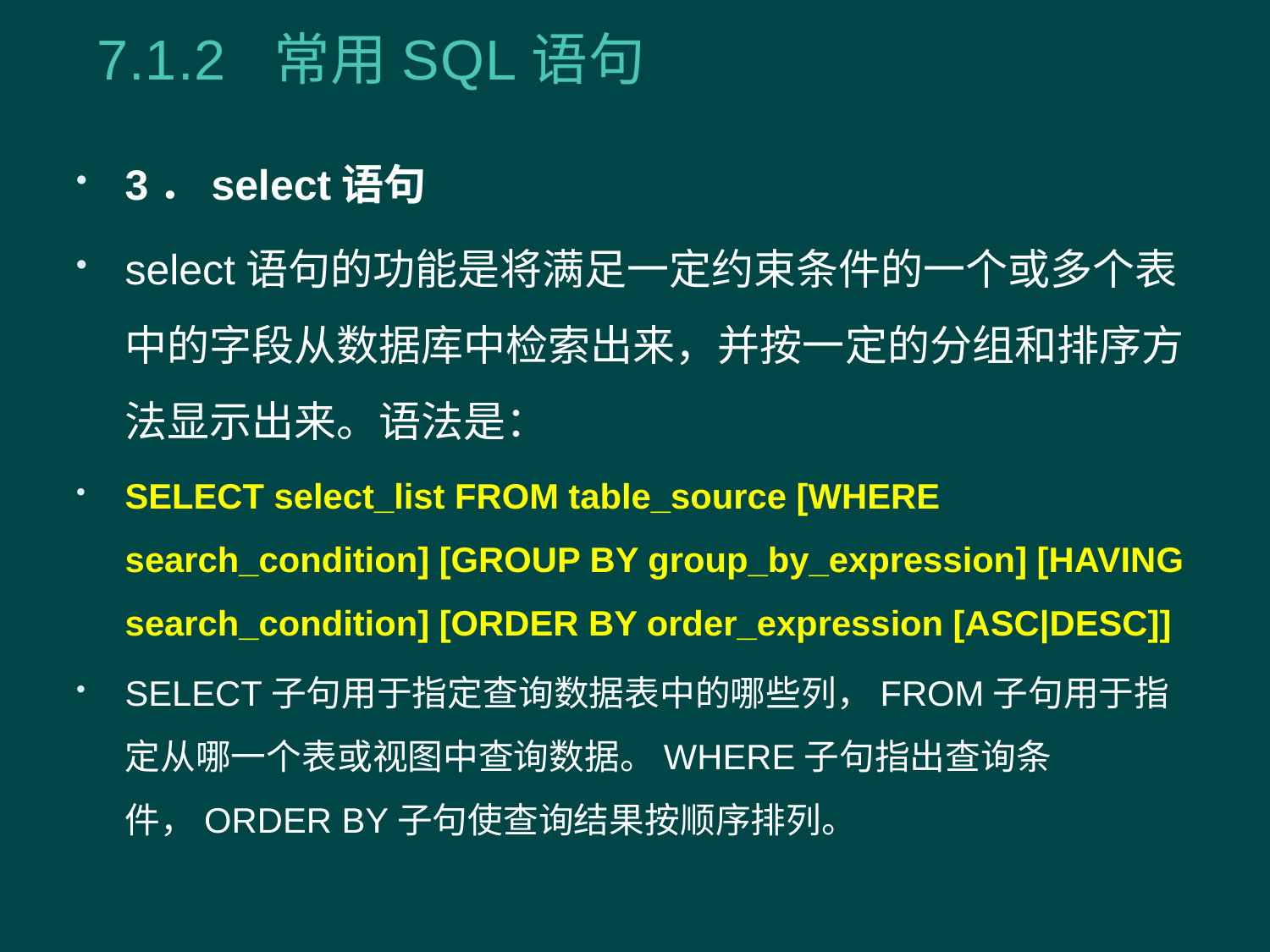

7.1.2  常用SQL语句

3．select语句
select语句的功能是将满足一定约束条件的一个或多个表中的字段从数据库中检索出来，并按一定的分组和排序方法显示出来。语法是：
SELECT select_list FROM table_source [WHERE search_condition] [GROUP BY group_by_expression] [HAVING search_condition] [ORDER BY order_expression [ASC|DESC]]
SELECT子句用于指定查询数据表中的哪些列，FROM子句用于指定从哪一个表或视图中查询数据。WHERE子句指出查询条件，ORDER BY子句使查询结果按顺序排列。